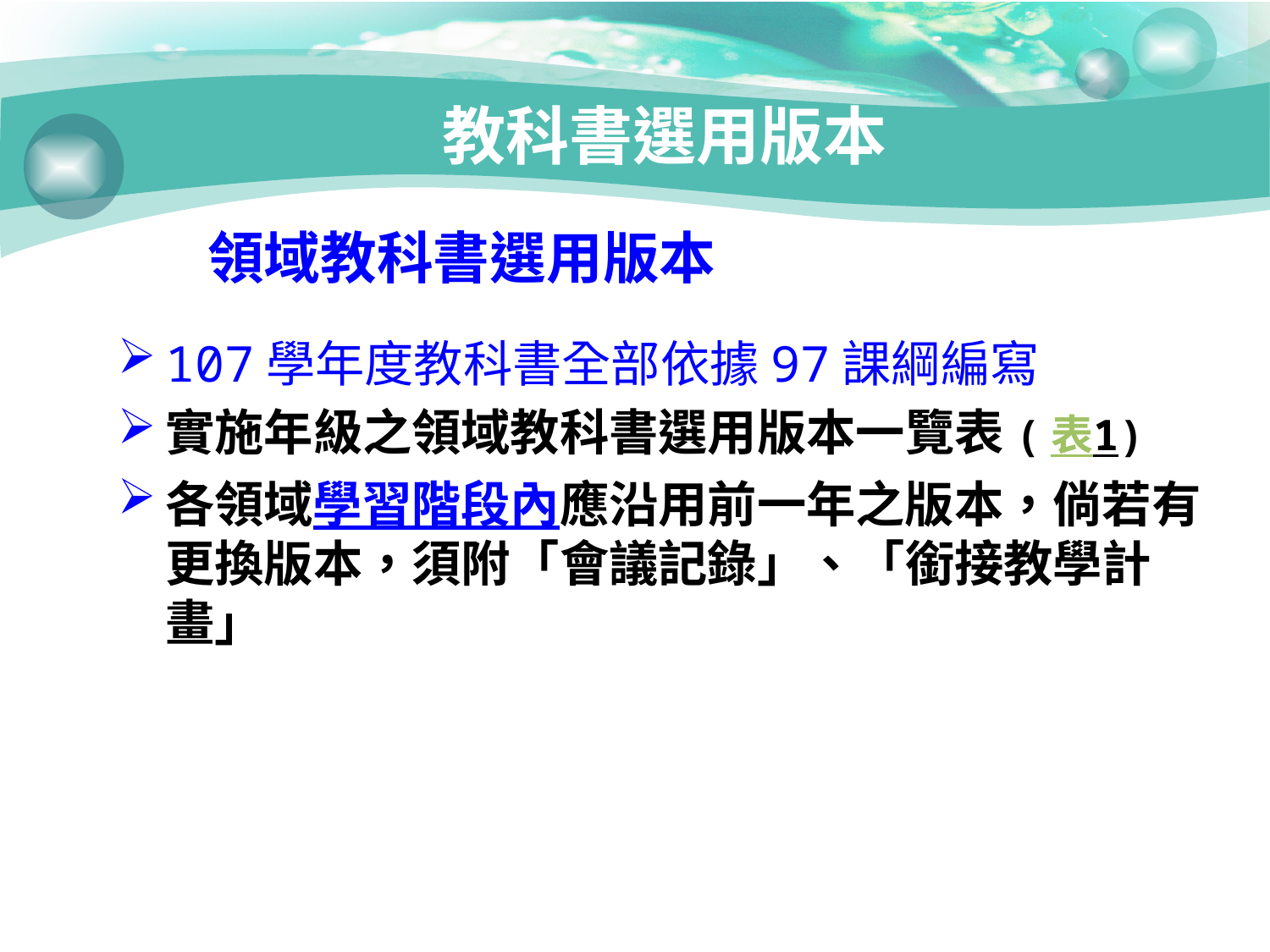

# 教科書選用版本
領域教科書選用版本
107學年度教科書全部依據97課綱編寫
實施年級之領域教科書選用版本一覽表(表1)
各領域學習階段內應沿用前一年之版本，倘若有更換版本，須附「會議記錄」、「銜接教學計畫」